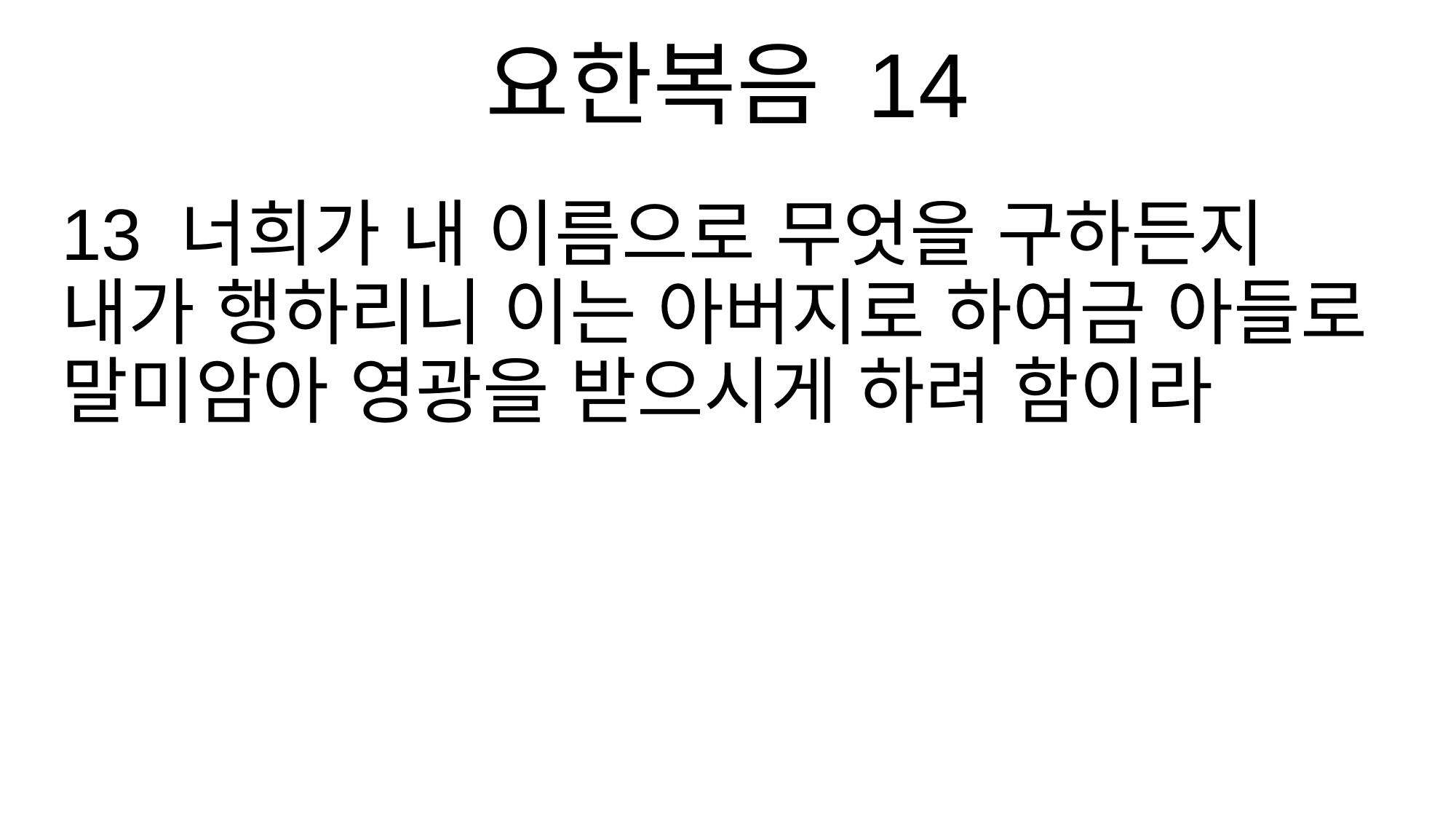

요한복음 14
13 너희가 내 이름으로 무엇을 구하든지 내가 행하리니 이는 아버지로 하여금 아들로 말미암아 영광을 받으시게 하려 함이라